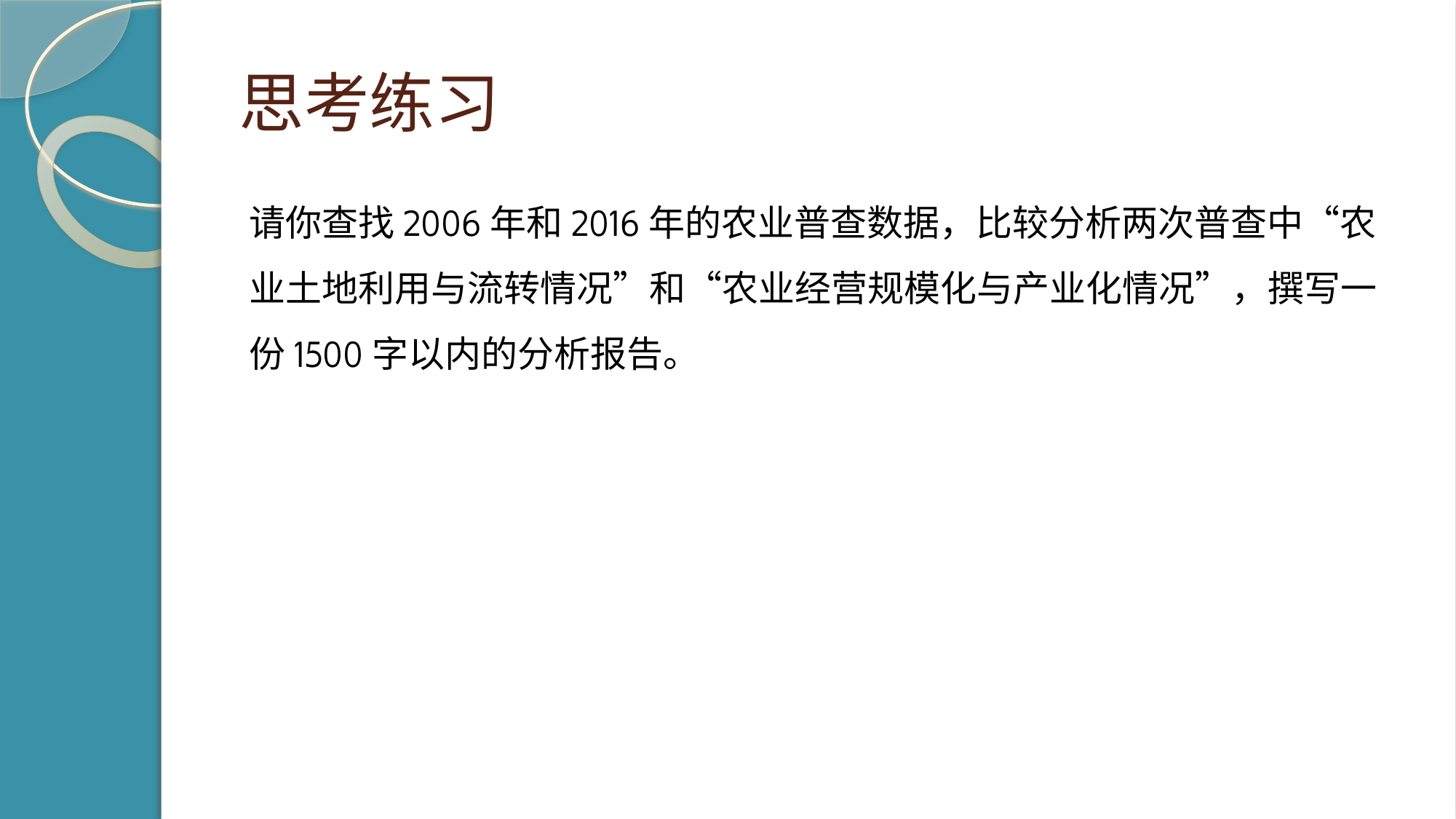

# 思考练习
请你查找2006年和2016年的农业普查数据，比较分析两次普查中“农业土地利用与流转情况”和“农业经营规模化与产业化情况”，撰写一份1500字以内的分析报告。